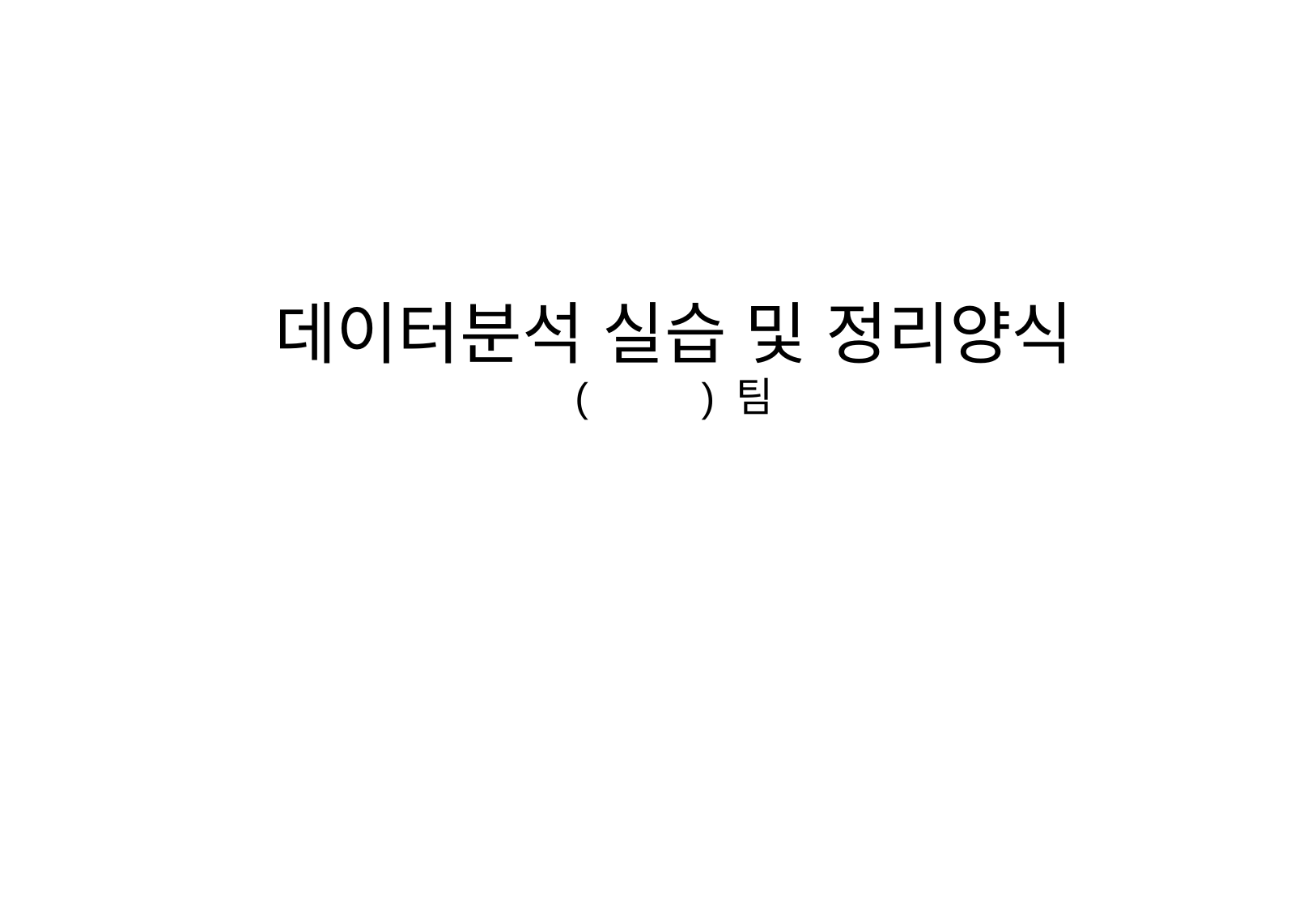

데이터분석 실습 및 정리양식
(          ) 팀